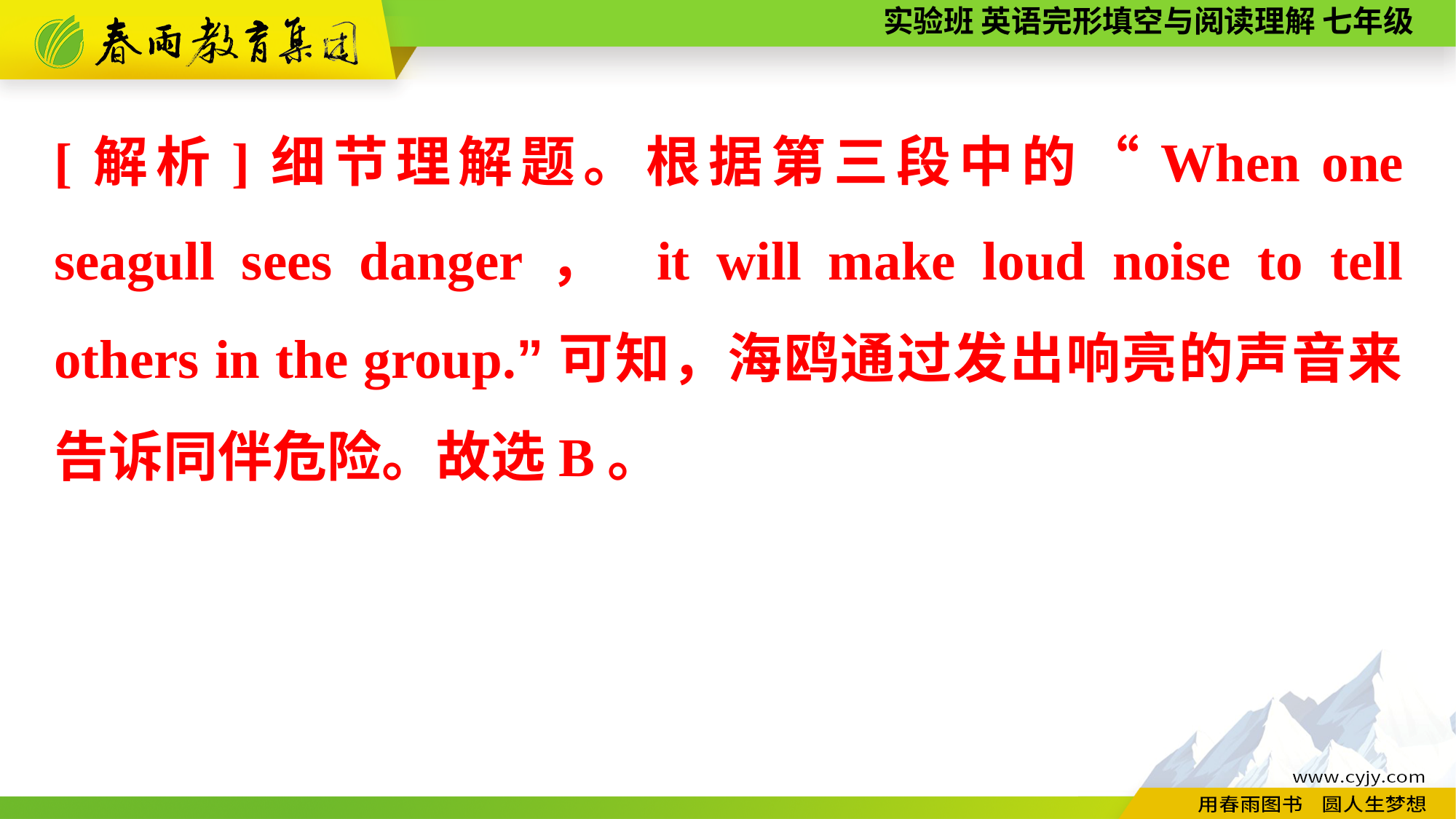

[解析]细节理解题。根据第三段中的“When one seagull sees danger， it will make loud noise to tell others in the group.”可知，海鸥通过发出响亮的声音来告诉同伴危险。故选B。